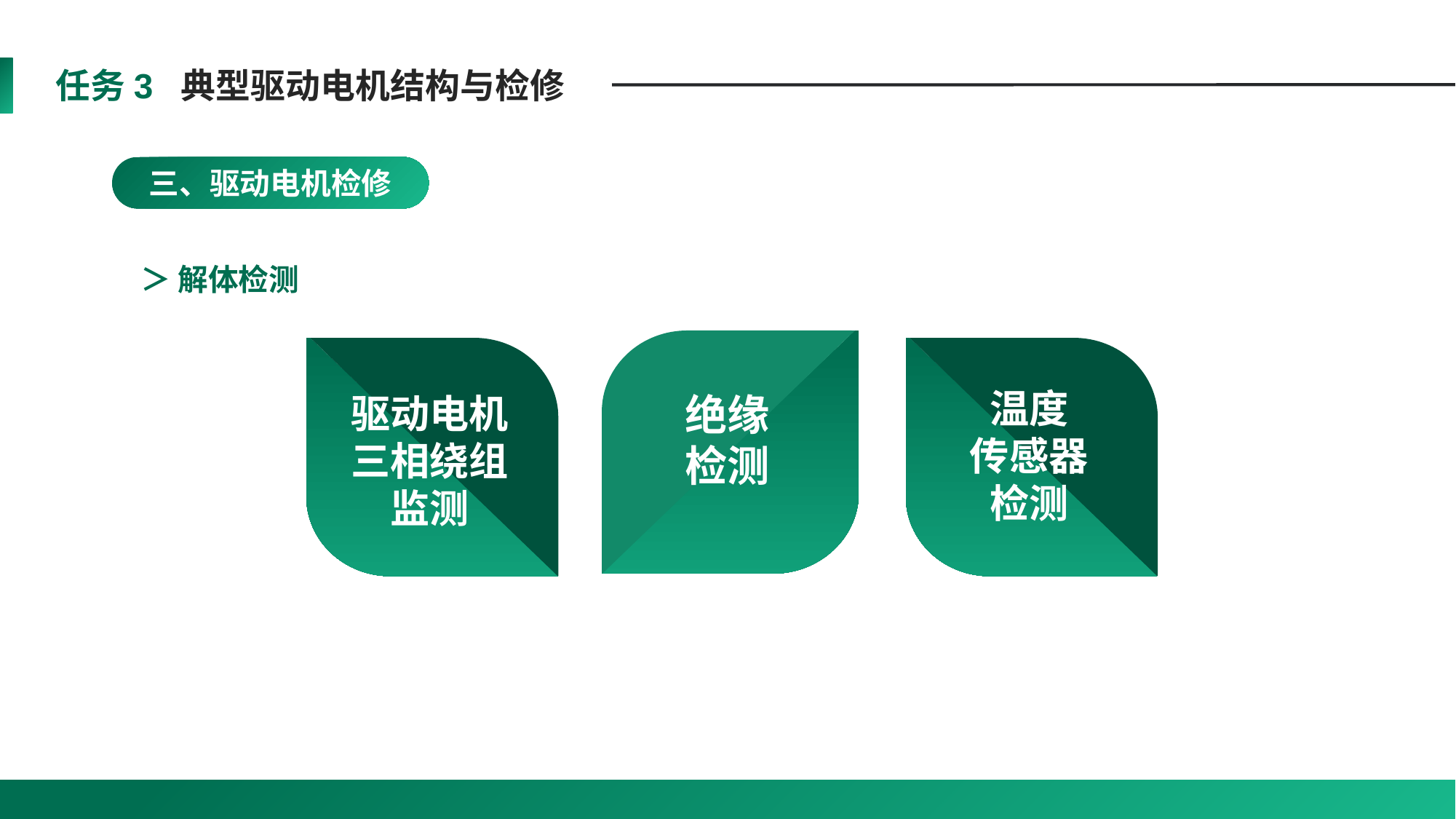

任务3  典型驱动电机结构与检修
三、驱动电机检修

驱动电机
三相绕组
监测

温度
传感器
检测

＞ 解体检测

绝缘
检测